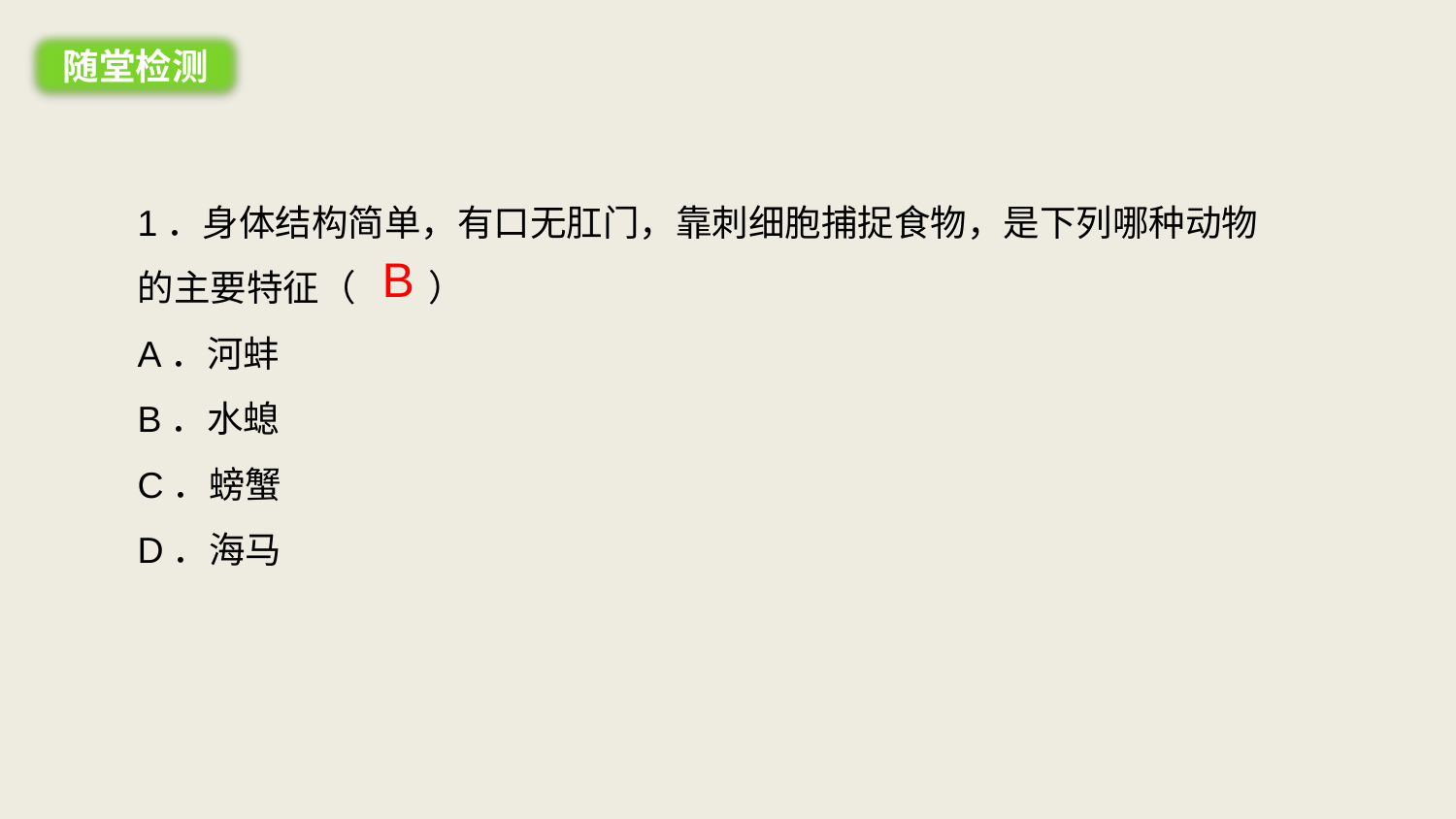

随堂检测
1．身体结构简单，有口无肛门，靠刺细胞捕捉食物，是下列哪种动物的主要特征（　　）
A．河蚌
B．水螅
C．螃蟹
D．海马
B